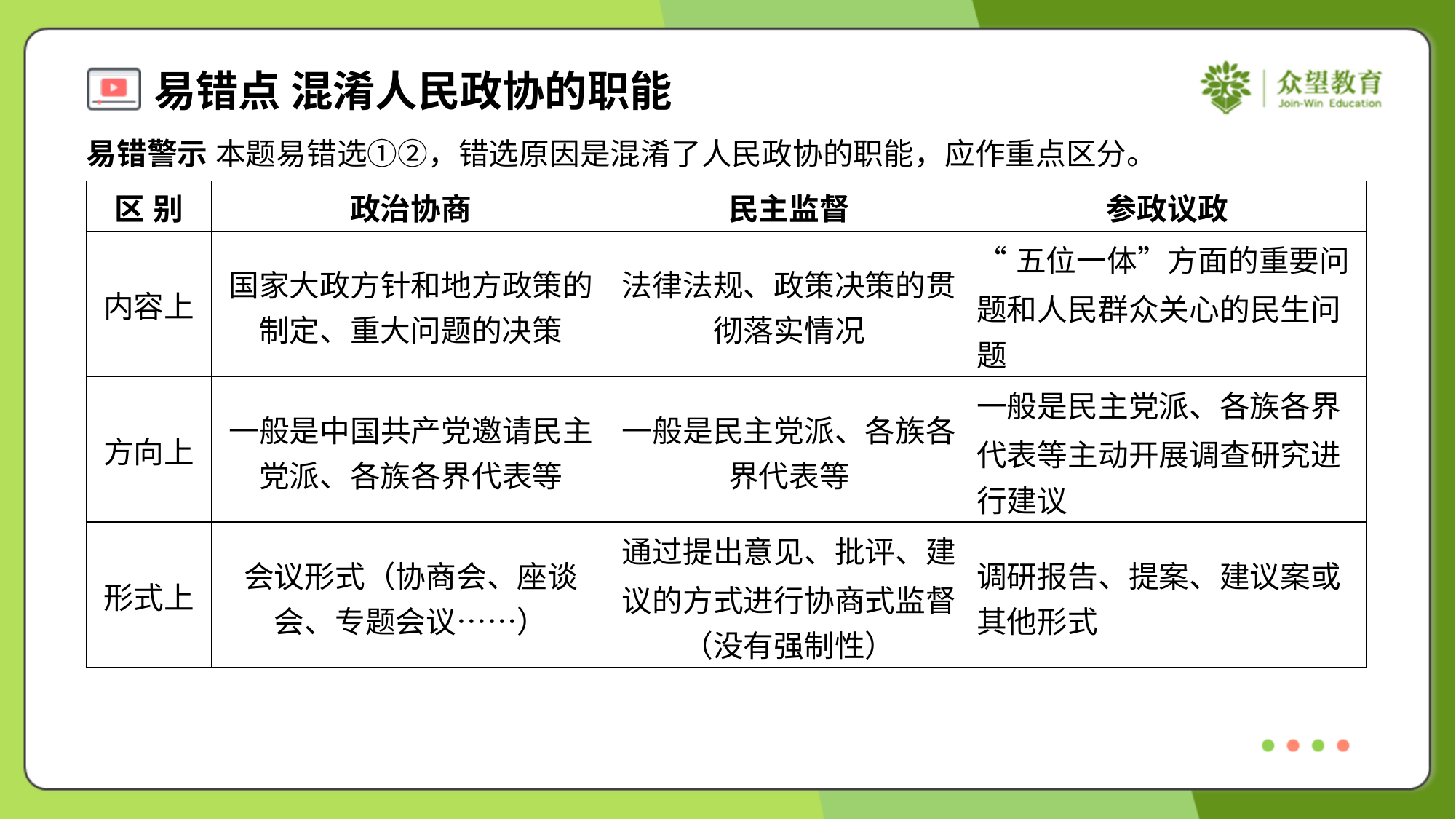

易错警示 本题易错选①②，错选原因是混淆了人民政协的职能，应作重点区分。
| 区 别 | 政治协商 | 民主监督 | 参政议政 |
| --- | --- | --- | --- |
| 内容上 | 国家大政方针和地方政策的 制定、重大问题的决策 | 法律法规、政策决策的贯 彻落实情况 | “五位一体”方面的重要问 题和人民群众关心的民生问 题 |
| 方向上 | 一般是中国共产党邀请民主 党派、各族各界代表等 | 一般是民主党派、各族各 界代表等 | 一般是民主党派、各族各界 代表等主动开展调查研究进 行建议 |
| 形式上 | 会议形式（协商会、座谈 会、专题会议……） | 通过提出意见、批评、建 议的方式进行协商式监督 （没有强制性） | 调研报告、提案、建议案或 其他形式 |